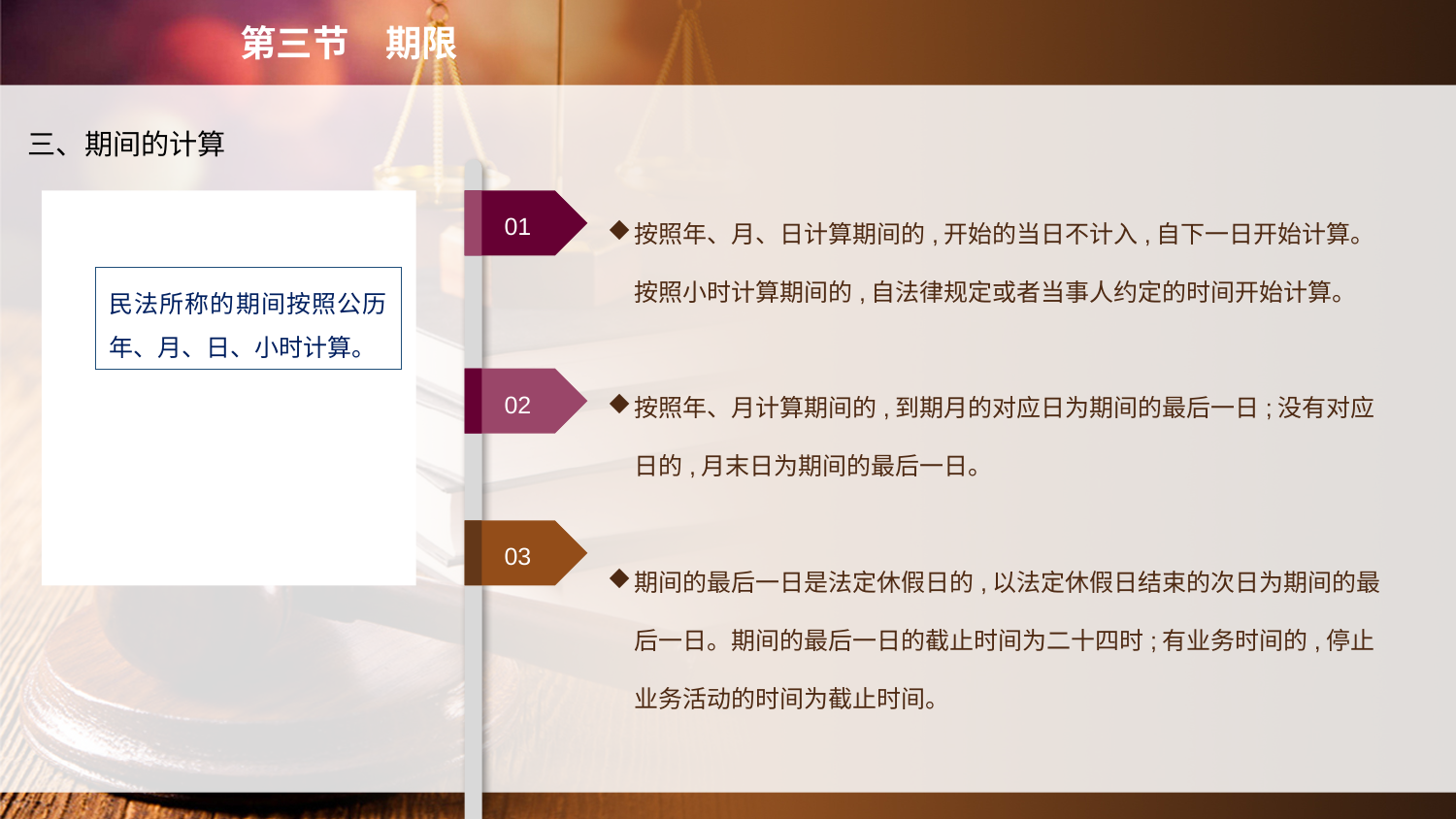

第三节　期限
三、期间的计算

按照年、月、日计算期间的,开始的当日不计入,自下一日开始计算。按照小时计算期间的,自法律规定或者当事人约定的时间开始计算。

按照年、月计算期间的,到期月的对应日为期间的最后一日;没有对应日的,月末日为期间的最后一日。

期间的最后一日是法定休假日的,以法定休假日结束的次日为期间的最后一日。期间的最后一日的截止时间为二十四时;有业务时间的,停止业务活动的时间为截止时间。

01

民法所称的期间按照公历年、月、日、小时计算。
02

03